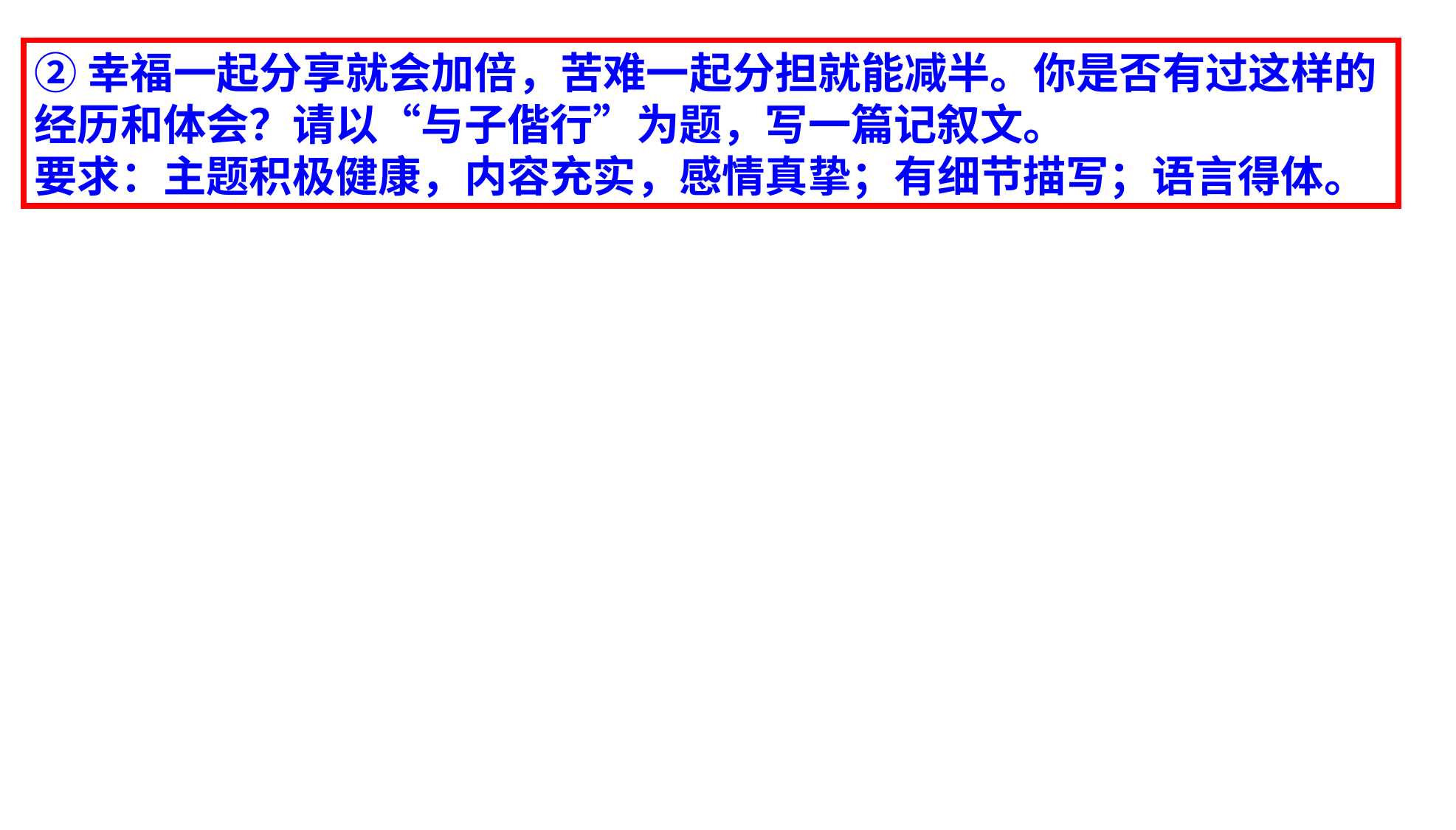

②幸福一起分享就会加倍，苦难一起分担就能减半。你是否有过这样的经历和体会？请以“与子偕行”为题，写一篇记叙文。
要求：主题积极健康，内容充实，感情真挚；有细节描写；语言得体。